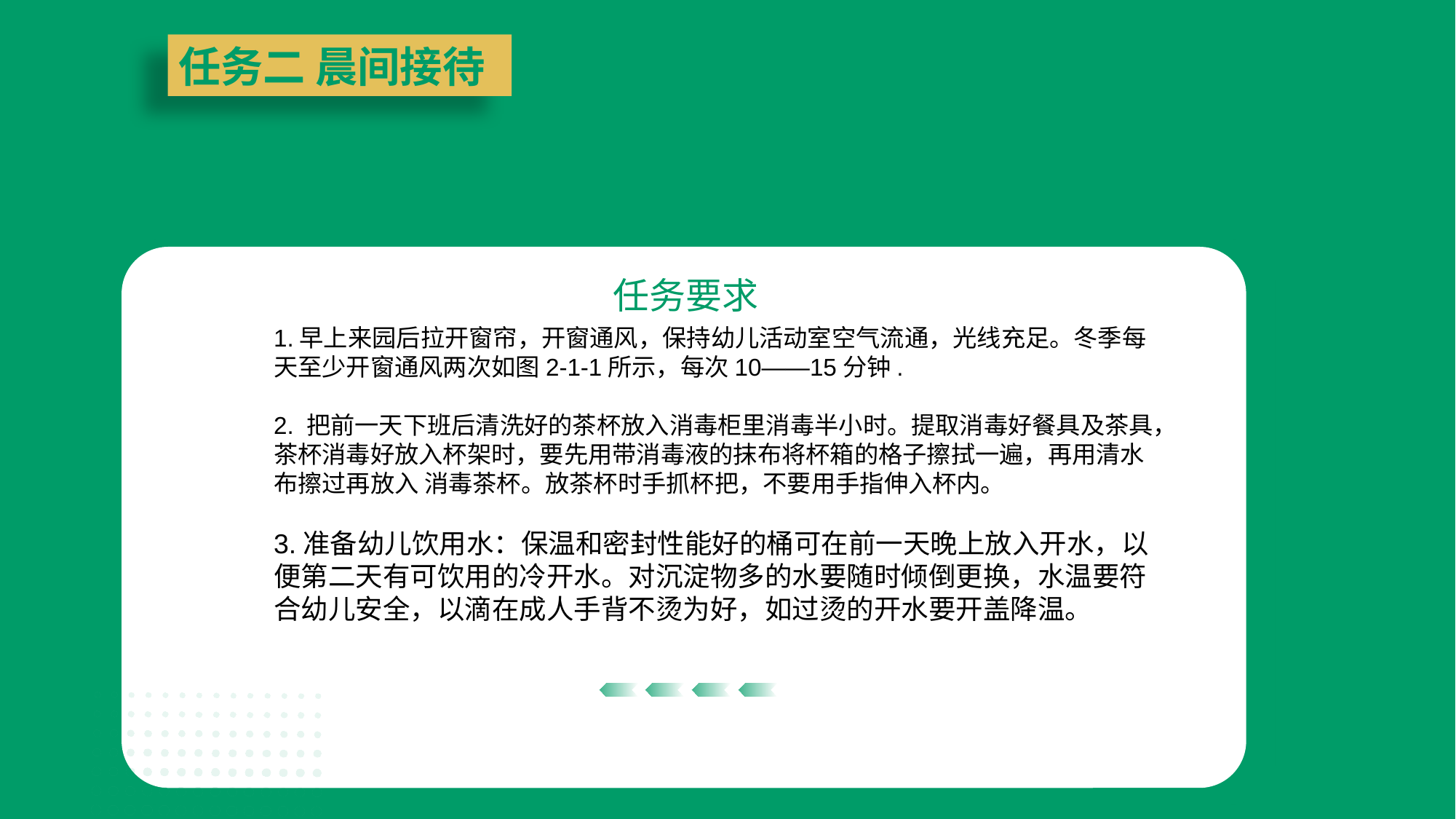

任务二 晨间接待

任务要求

1.早上来园后拉开窗帘，开窗通风，保持幼儿活动室空气流通，光线充足。冬季每天至少开窗通风两次如图2-1-1所示，每次10——15分钟.

2. 把前一天下班后清洗好的茶杯放入消毒柜里消毒半小时。提取消毒好餐具及茶具，茶杯消毒好放入杯架时，要先用带消毒液的抹布将杯箱的格子擦拭一遍，再用清水布擦过再放入 消毒茶杯。放茶杯时手抓杯把，不要用手指伸入杯内。

3.准备幼儿饮用水：保温和密封性能好的桶可在前一天晚上放入开水，以便第二天有可饮用的冷开水。对沉淀物多的水要随时倾倒更换，水温要符合幼儿安全，以滴在成人手背不烫为好，如过烫的开水要开盖降温。